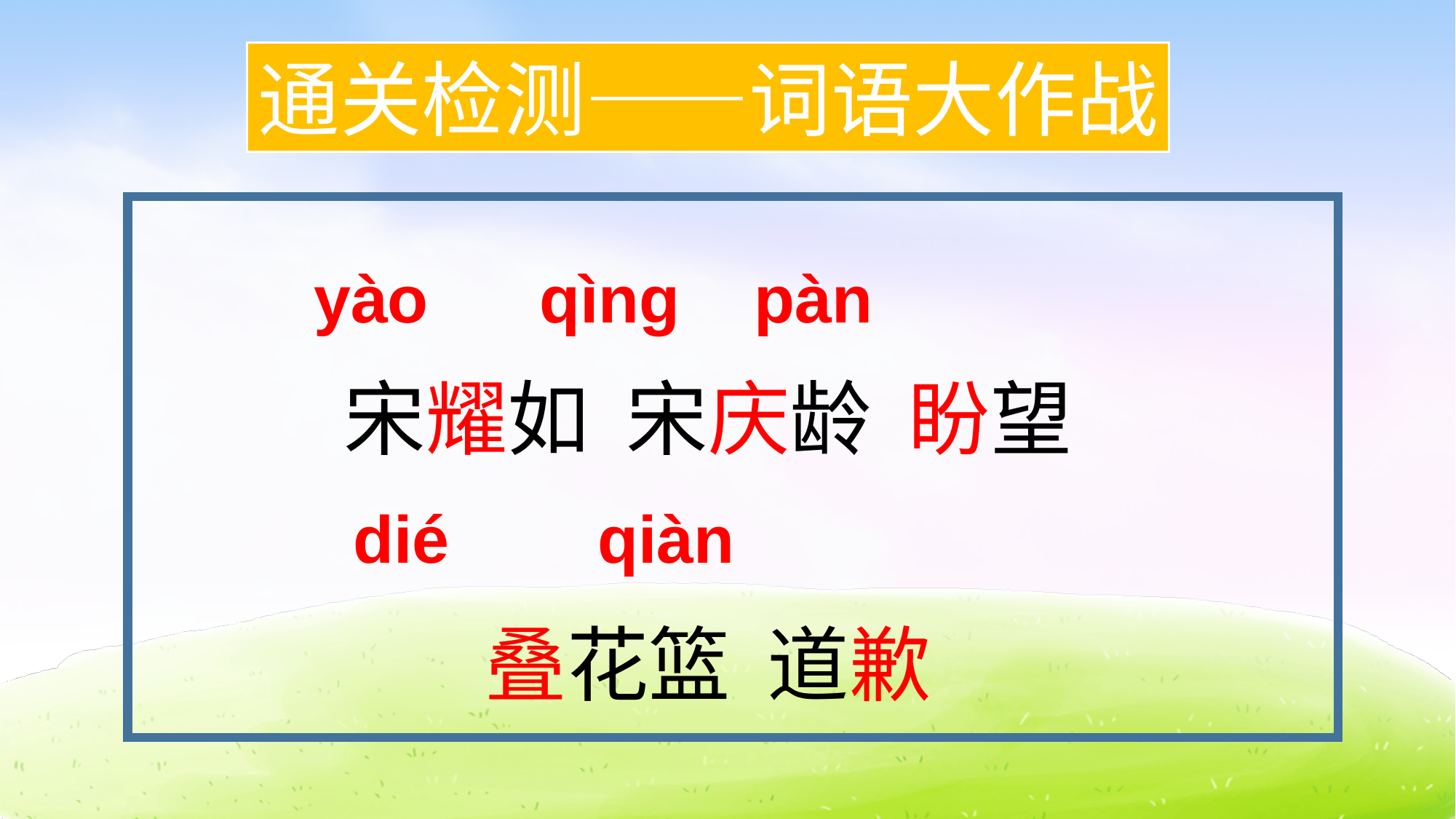

通关检测——词语大作战

宋耀如  宋庆龄  盼望
叠花篮  道歉
    yào      qìng    pàn
       dié        qiàn